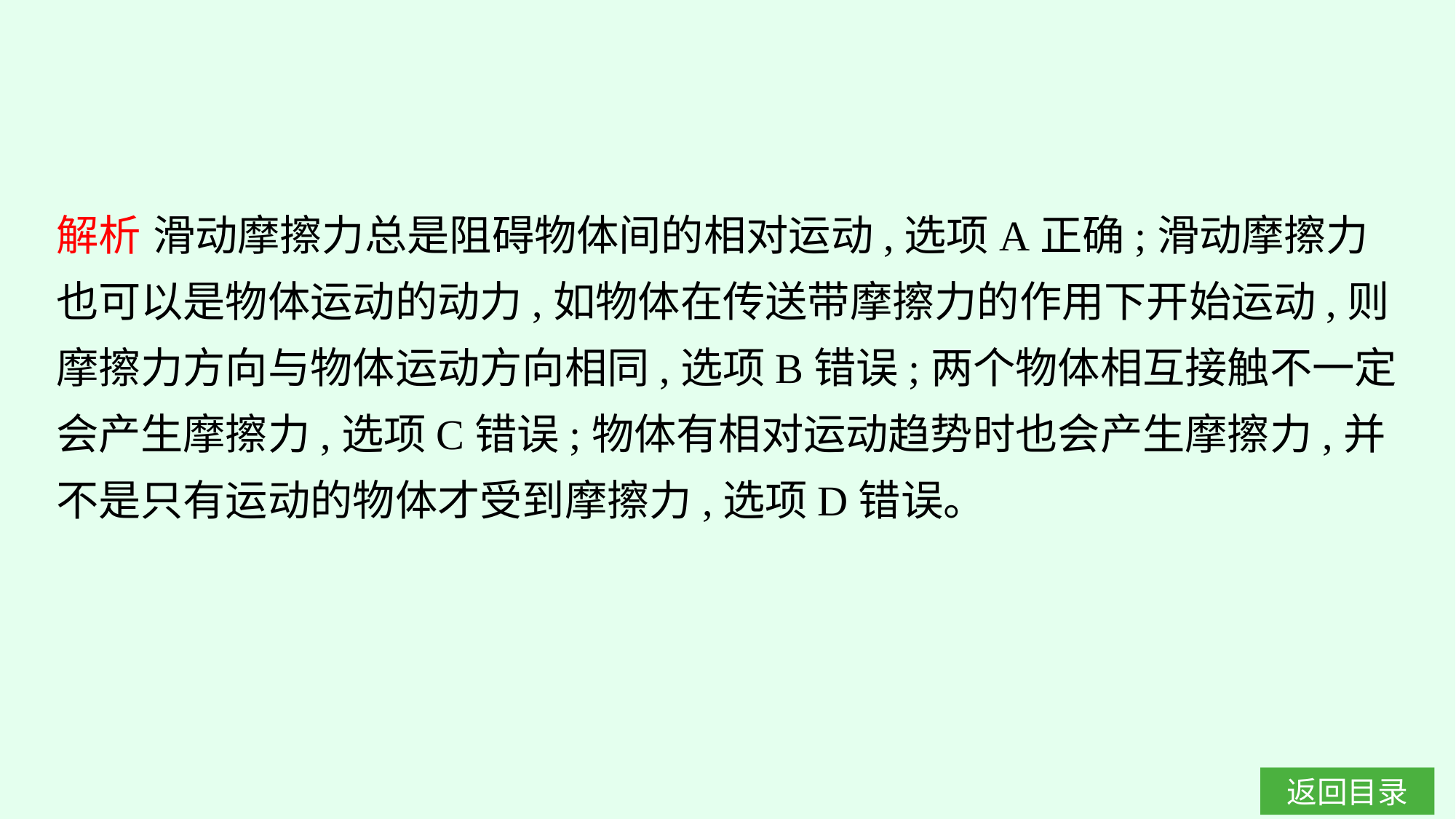

解析 滑动摩擦力总是阻碍物体间的相对运动,选项A正确;滑动摩擦力也可以是物体运动的动力,如物体在传送带摩擦力的作用下开始运动,则摩擦力方向与物体运动方向相同,选项B错误;两个物体相互接触不一定会产生摩擦力,选项C错误;物体有相对运动趋势时也会产生摩擦力,并不是只有运动的物体才受到摩擦力,选项D错误。